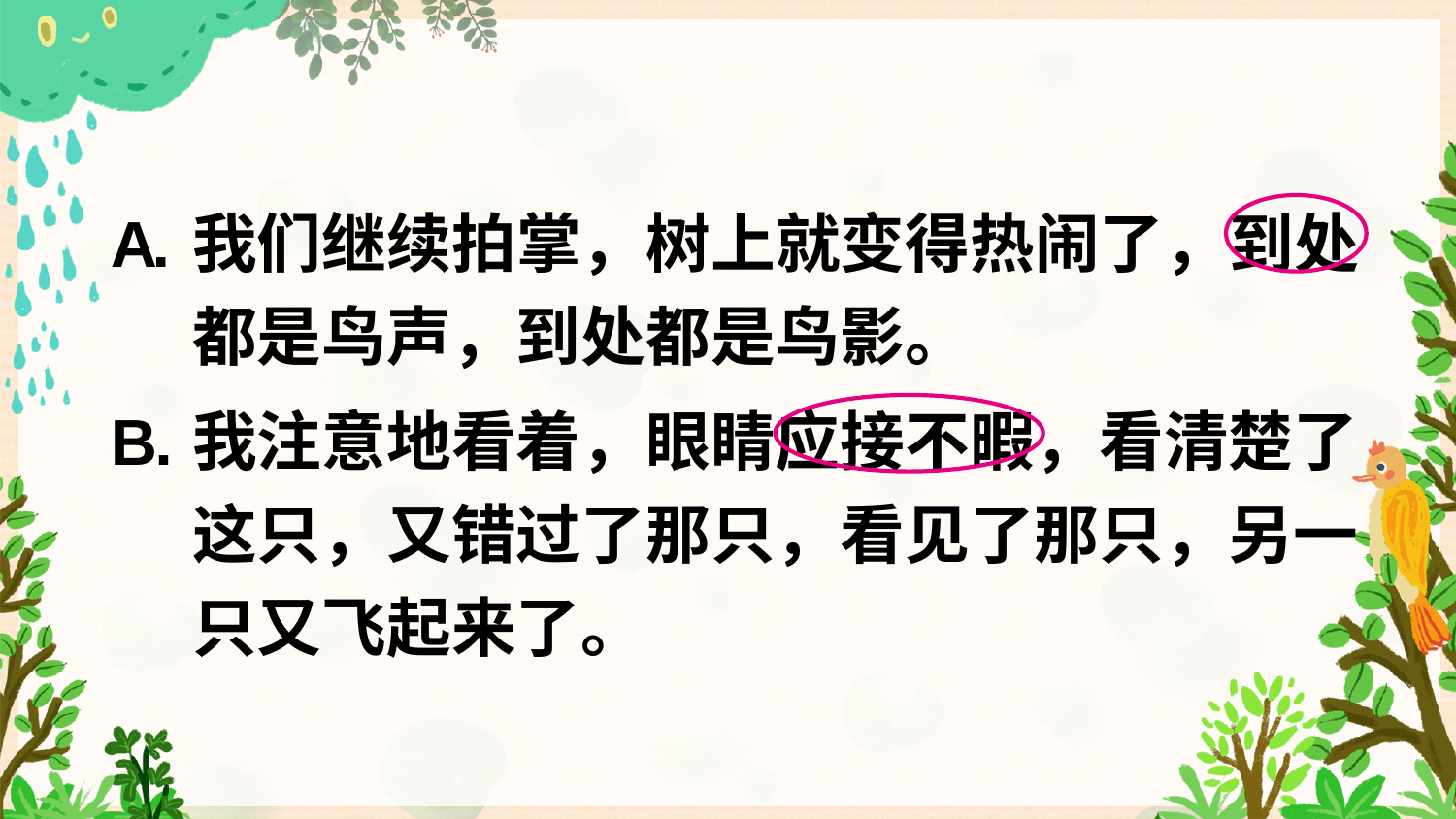

我们继续拍掌，树上就变得热闹了，到处都是鸟声，到处都是鸟影。
我注意地看着，眼睛应接不暇，看清楚了这只，又错过了那只，看见了那只，另一只又飞起来了。